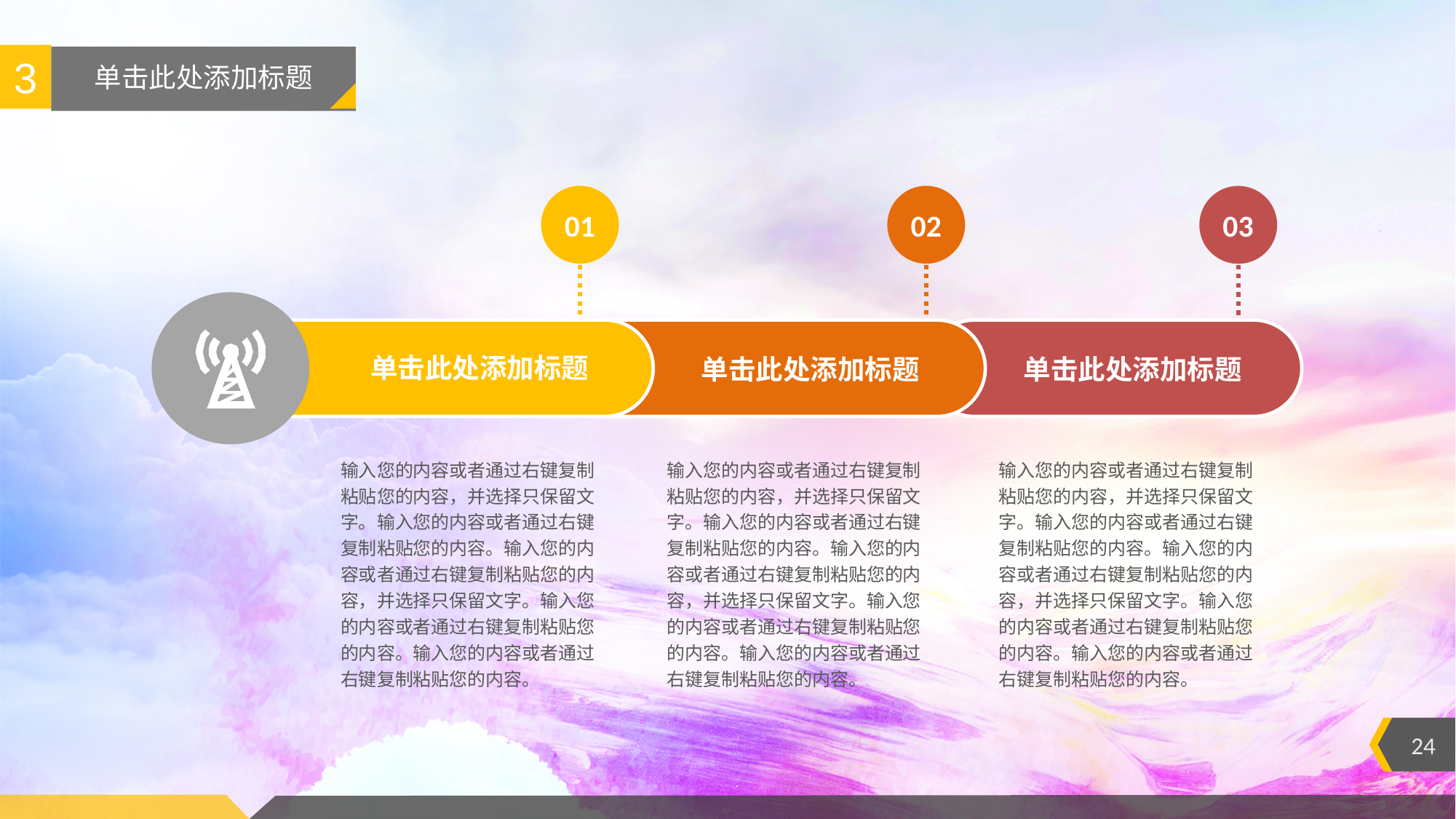

3
# 单击此处添加标题

01
02
03

单击此处添加标题

单击此处添加标题

单击此处添加标题
输入您的内容或者通过右键复制粘贴您的内容，并选择只保留文字。输入您的内容或者通过右键复制粘贴您的内容。输入您的内容或者通过右键复制粘贴您的内容，并选择只保留文字。输入您的内容或者通过右键复制粘贴您的内容。输入您的内容或者通过右键复制粘贴您的内容。

输入您的内容或者通过右键复制粘贴您的内容，并选择只保留文字。输入您的内容或者通过右键复制粘贴您的内容。输入您的内容或者通过右键复制粘贴您的内容，并选择只保留文字。输入您的内容或者通过右键复制粘贴您的内容。输入您的内容或者通过右键复制粘贴您的内容。

输入您的内容或者通过右键复制粘贴您的内容，并选择只保留文字。输入您的内容或者通过右键复制粘贴您的内容。输入您的内容或者通过右键复制粘贴您的内容，并选择只保留文字。输入您的内容或者通过右键复制粘贴您的内容。输入您的内容或者通过右键复制粘贴您的内容。

24